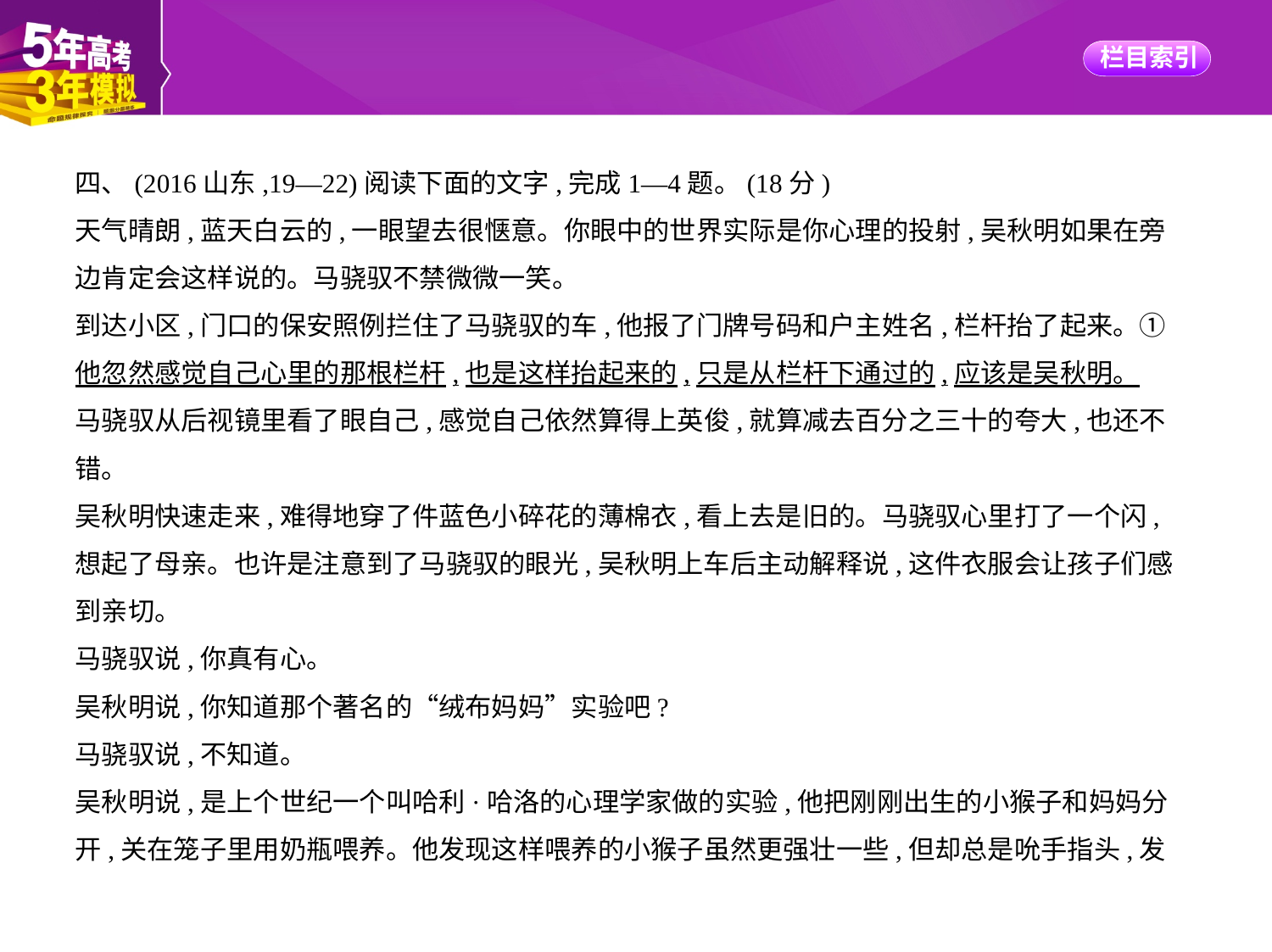

四、(2016山东,19—22)阅读下面的文字,完成1—4题。(18分)
天气晴朗,蓝天白云的,一眼望去很惬意。你眼中的世界实际是你心理的投射,吴秋明如果在旁
边肯定会这样说的。马骁驭不禁微微一笑。
到达小区,门口的保安照例拦住了马骁驭的车,他报了门牌号码和户主姓名,栏杆抬了起来。①
他忽然感觉自己心里的那根栏杆,也是这样抬起来的,只是从栏杆下通过的,应该是吴秋明。
马骁驭从后视镜里看了眼自己,感觉自己依然算得上英俊,就算减去百分之三十的夸大,也还不
错。
吴秋明快速走来,难得地穿了件蓝色小碎花的薄棉衣,看上去是旧的。马骁驭心里打了一个闪,
想起了母亲。也许是注意到了马骁驭的眼光,吴秋明上车后主动解释说,这件衣服会让孩子们感
到亲切。
马骁驭说,你真有心。
吴秋明说,你知道那个著名的“绒布妈妈”实验吧?
马骁驭说,不知道。
吴秋明说,是上个世纪一个叫哈利·哈洛的心理学家做的实验,他把刚刚出生的小猴子和妈妈分
开,关在笼子里用奶瓶喂养。他发现这样喂养的小猴子虽然更强壮一些,但却总是吮手指头,发